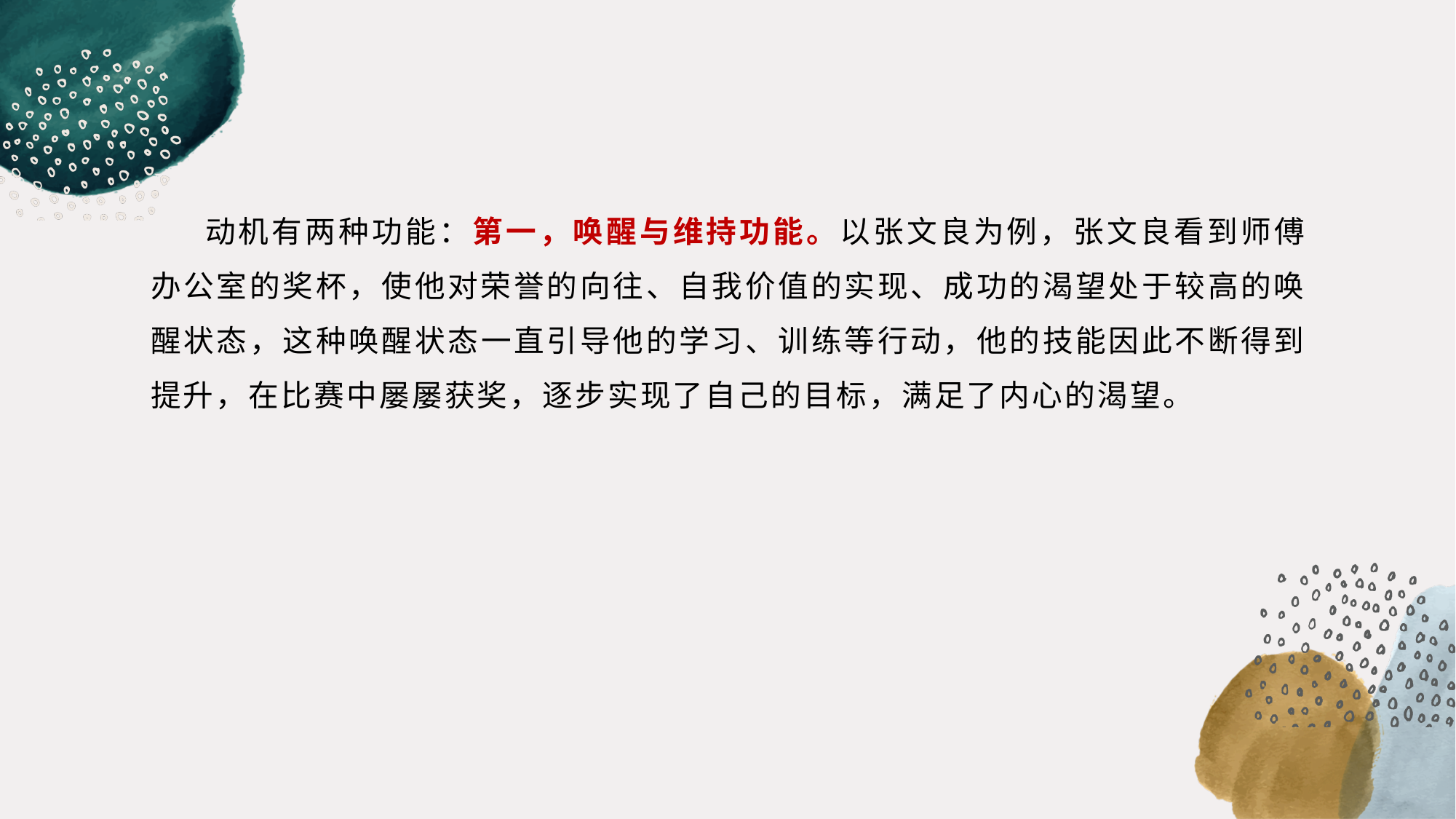

动机有两种功能：第一，唤醒与维持功能。以张文良为例，张文良看到师傅办公室的奖杯，使他对荣誉的向往、自我价值的实现、成功的渴望处于较高的唤醒状态，这种唤醒状态一直引导他的学习、训练等行动，他的技能因此不断得到提升，在比赛中屡屡获奖，逐步实现了自己的目标，满足了内心的渴望。